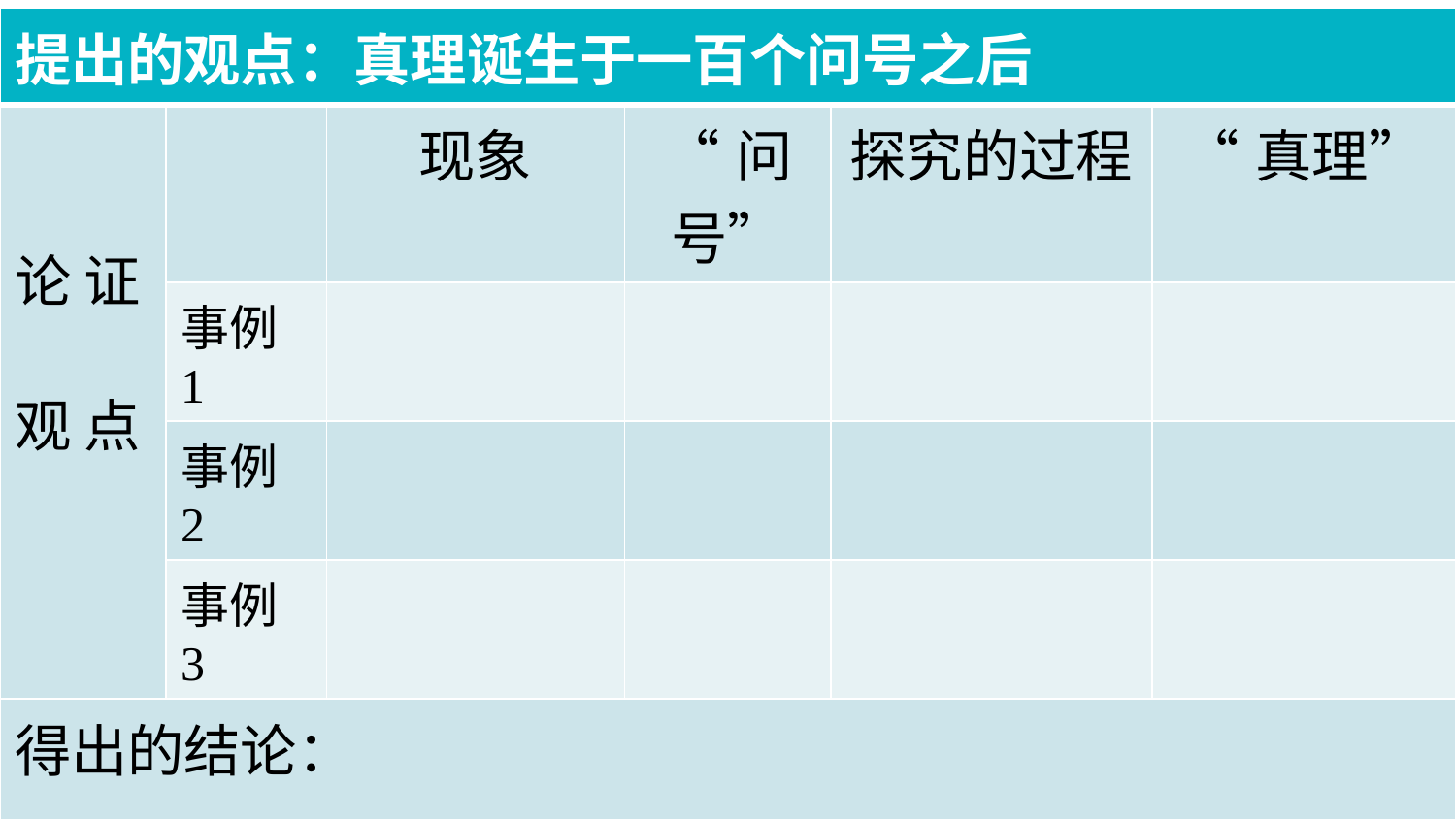

| 提出的观点：真理诞生于一百个问号之后 |  |  |  |  |  |
| --- | --- | --- | --- | --- | --- |
| 论 证 观 点 |  | 现象 | “问号” | 探究的过程 | “真理” |
|  | 事例1 |  |  |  |  |
|  | 事例2 |  |  |  |  |
|  | 事例3 |  |  |  |  |
| 得出的结论： |  |  |  |  |  |